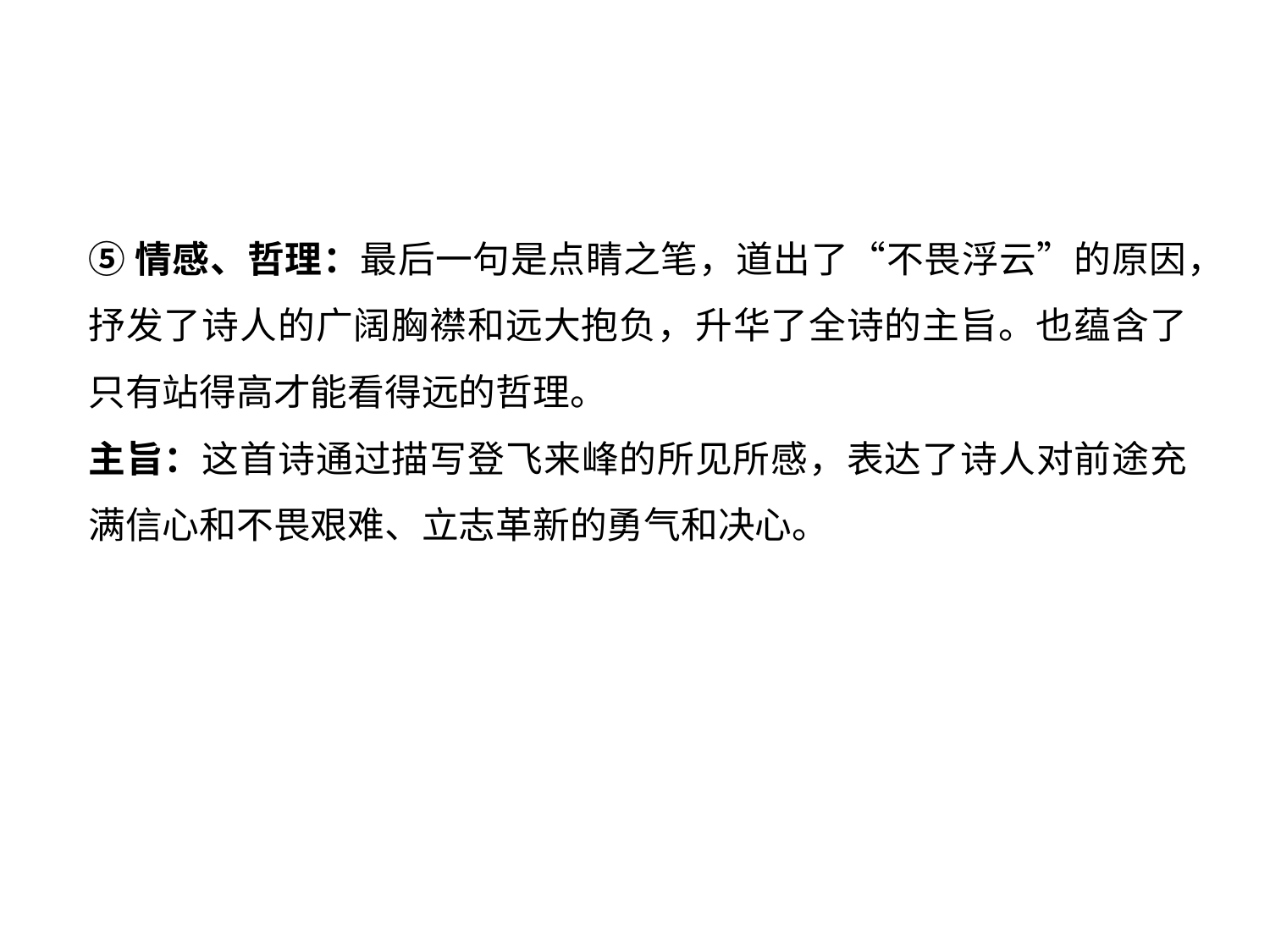

⑤情感、哲理：最后一句是点睛之笔，道出了“不畏浮云”的原因，抒发了诗人的广阔胸襟和远大抱负，升华了全诗的主旨。也蕴含了只有站得高才能看得远的哲理。
主旨：这首诗通过描写登飞来峰的所见所感，表达了诗人对前途充满信心和不畏艰难、立志革新的勇气和决心。